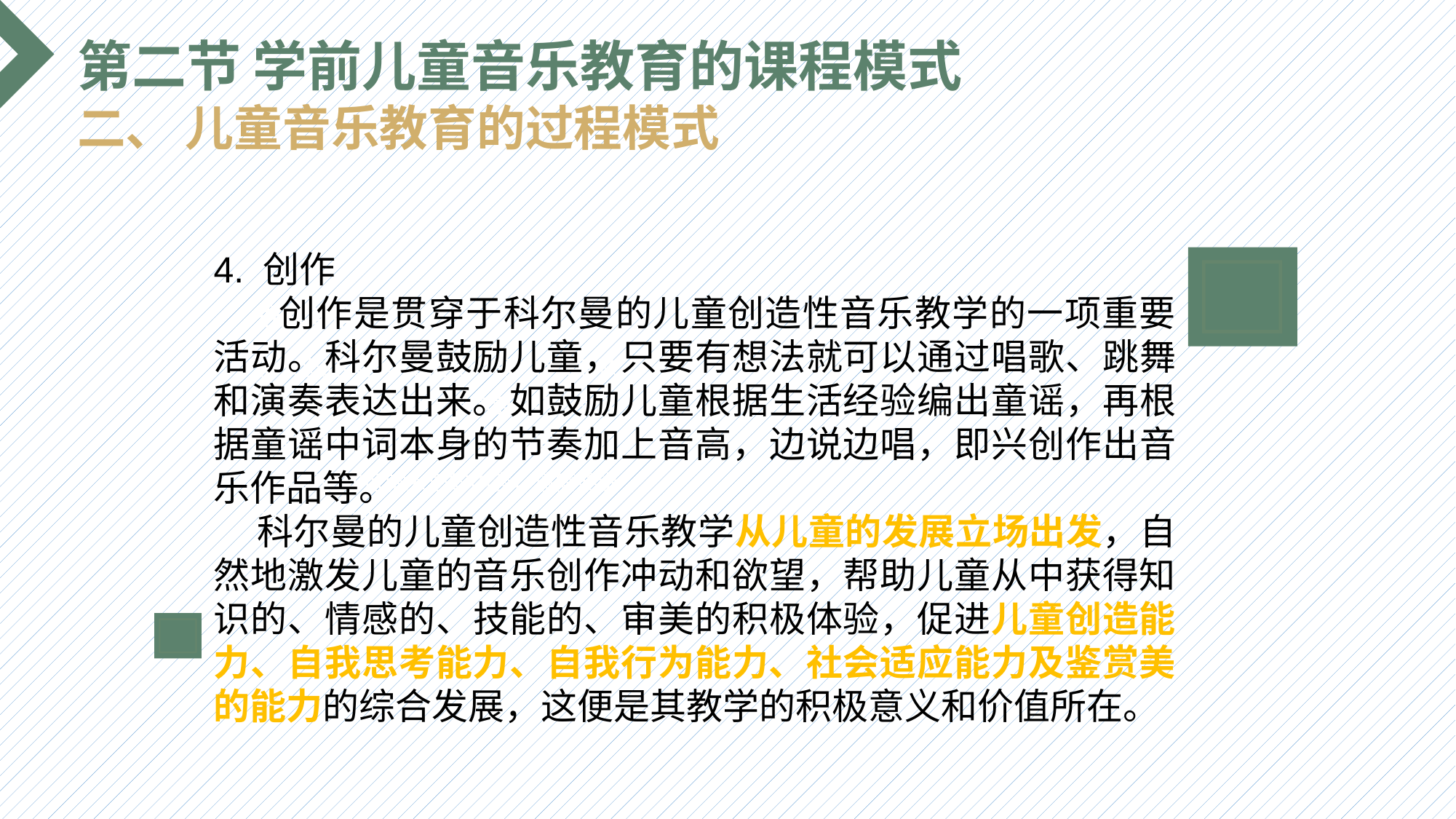

第二节 学前儿童音乐教育的课程模式
二、 儿童音乐教育的过程模式

4. 创作
      创作是贯穿于科尔曼的儿童创造性音乐教学的一项重要活动。科尔曼鼓励儿童，只要有想法就可以通过唱歌、跳舞和演奏表达出来。如鼓励儿童根据生活经验编出童谣，再根据童谣中词本身的节奏加上音高，边说边唱，即兴创作出音乐作品等。
    科尔曼的儿童创造性音乐教学从儿童的发展立场出发，自然地激发儿童的音乐创作冲动和欲望，帮助儿童从中获得知识的、情感的、技能的、审美的积极体验，促进儿童创造能力、自我思考能力、自我行为能力、社会适应能力及鉴赏美的能力的综合发展，这便是其教学的积极意义和价值所在。

选题背景
输入您的内容，请简要说明，言简意赅即可输入您的内容，请简要说明，言简意赅即可输入您的内容，请简要说明，言简意赅即可输入您的内容，请简要说明，言简意赅即可